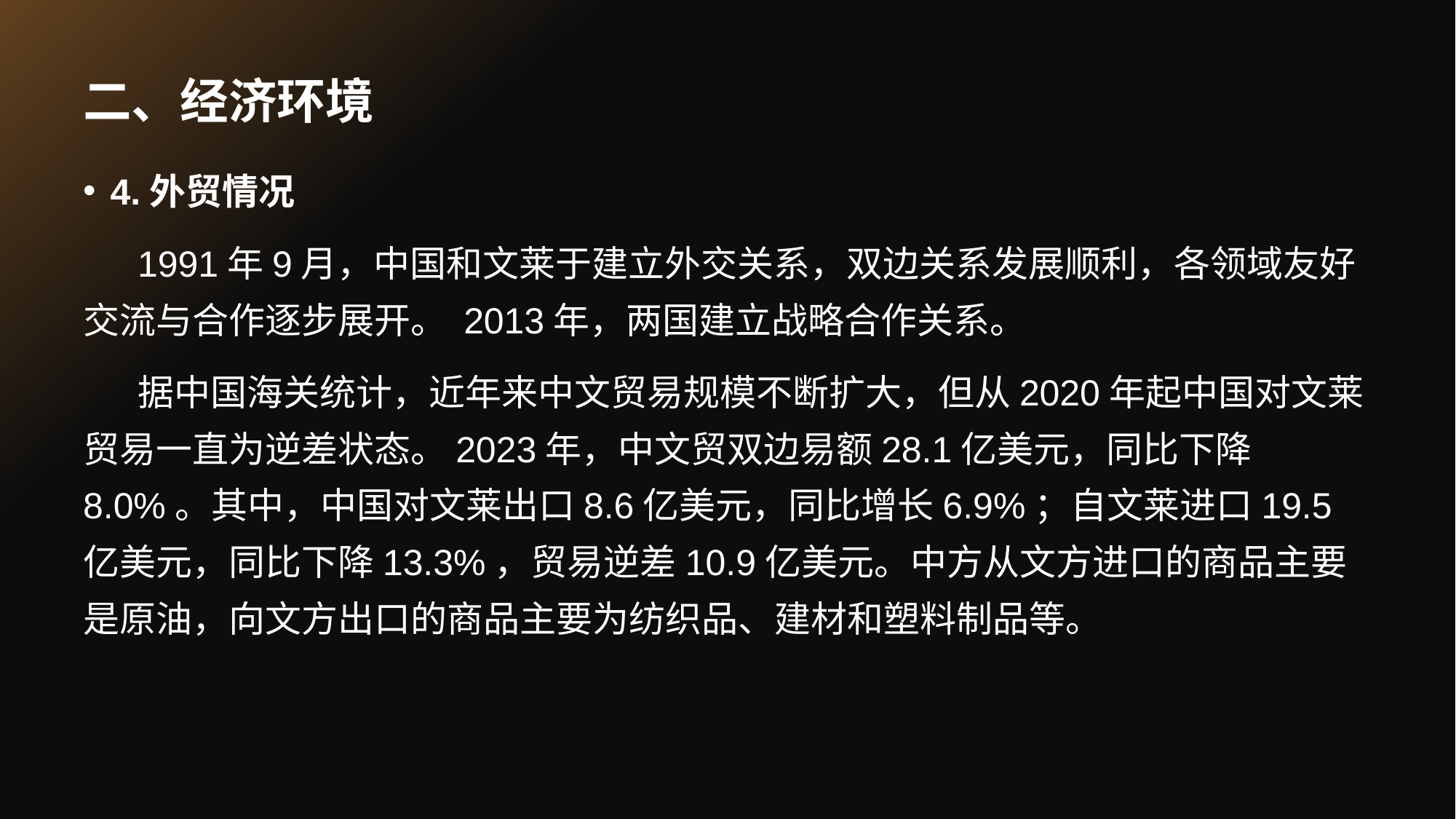

# 二、经济环境
4.外贸情况
1991年9月，中国和文莱于建立外交关系，双边关系发展顺利，各领域友好交流与合作逐步展开。 2013年，两国建立战略合作关系。
据中国海关统计，近年来中文贸易规模不断扩大，但从2020年起中国对文莱贸易一直为逆差状态。2023年，中文贸双边易额28.1亿美元，同比下降8.0%。其中，中国对文莱出口8.6亿美元，同比增长6.9%；自文莱进口19.5亿美元，同比下降13.3%，贸易逆差10.9亿美元。中方从文方进口的商品主要是原油，向文方出口的商品主要为纺织品、建材和塑料制品等。